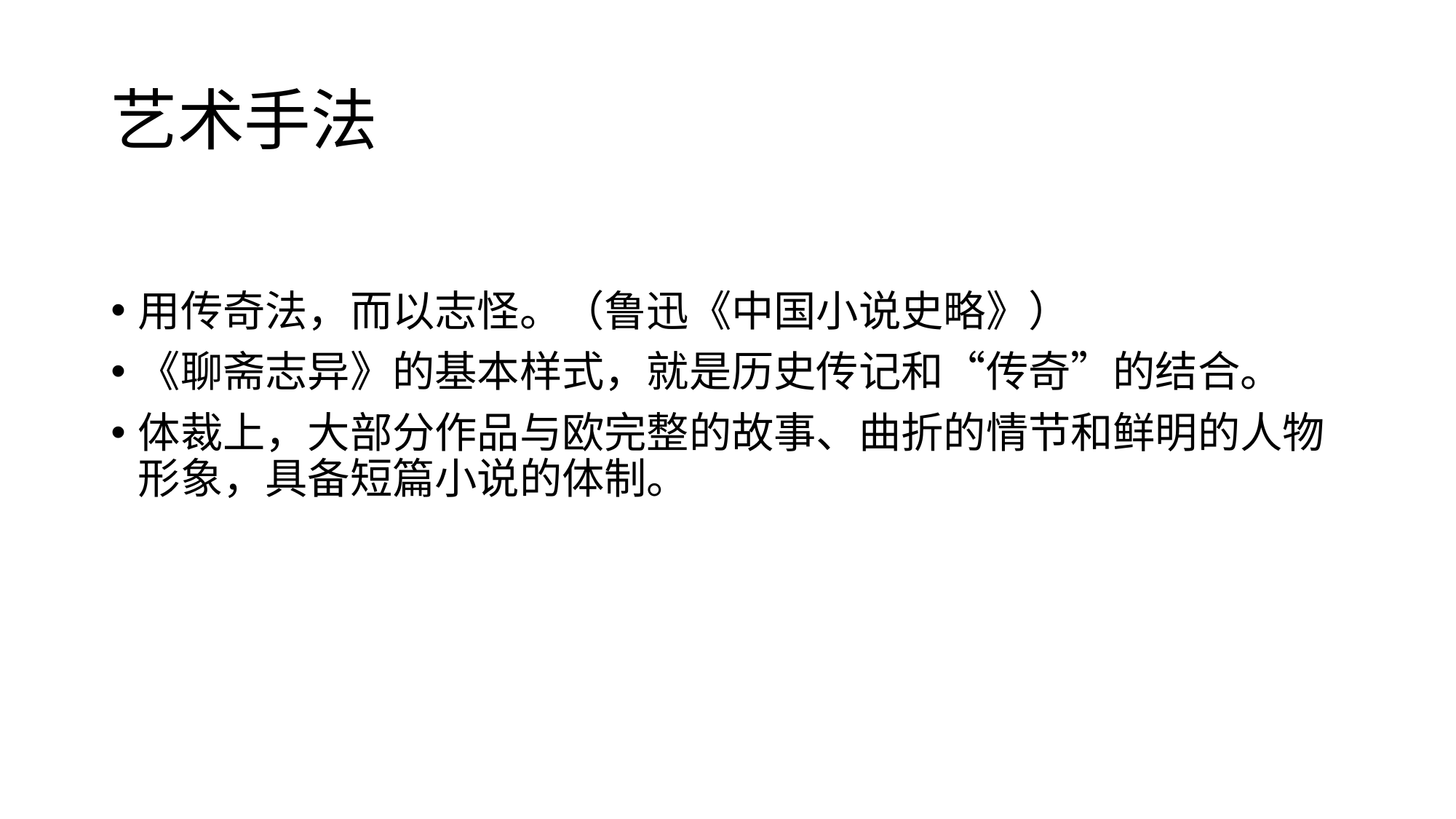

# 艺术手法

用传奇法，而以志怪。（鲁迅《中国小说史略》）
《聊斋志异》的基本样式，就是历史传记和“传奇”的结合。
体裁上，大部分作品与欧完整的故事、曲折的情节和鲜明的人物形象，具备短篇小说的体制。